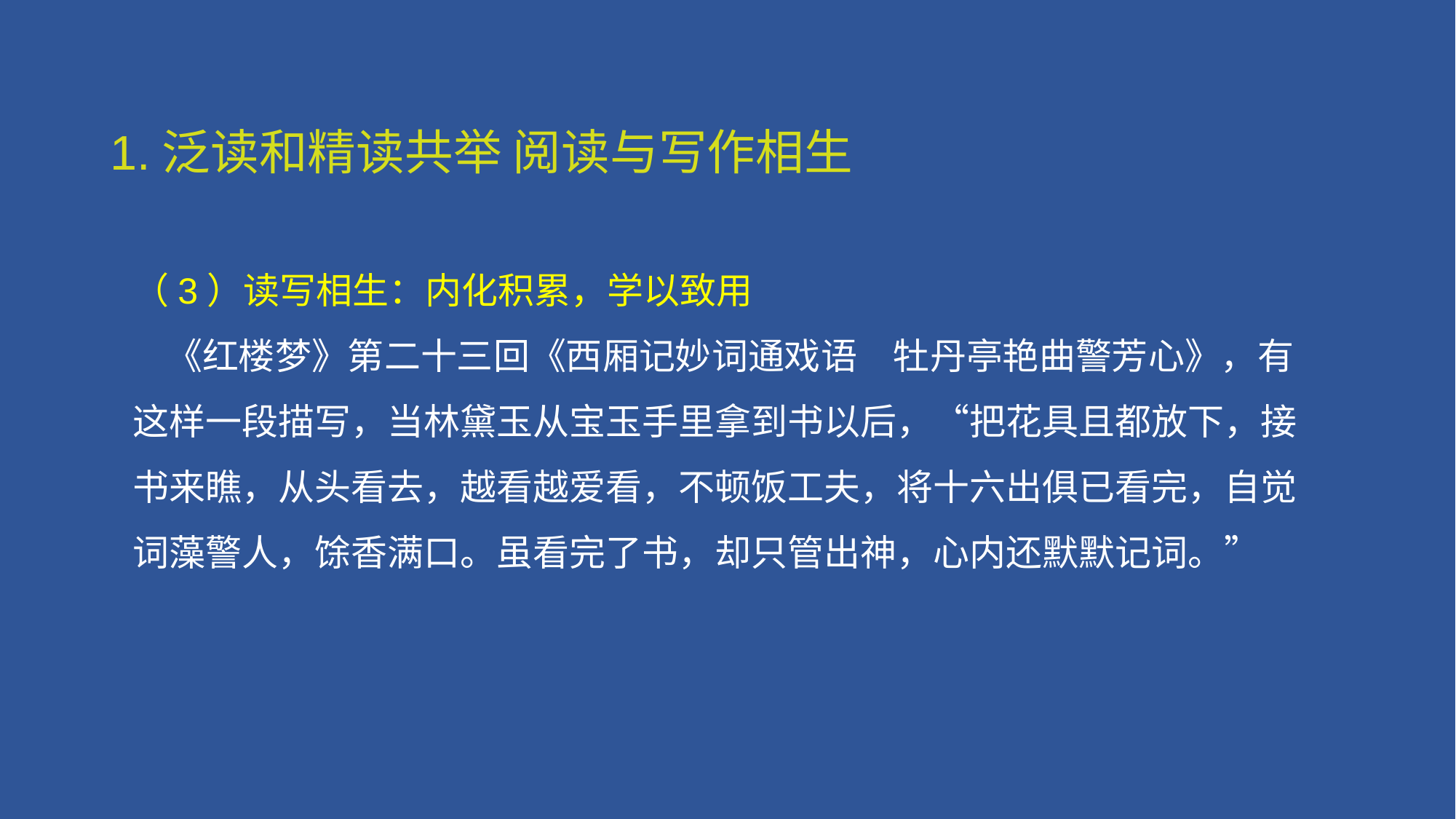

1.泛读和精读共举 阅读与写作相生
（3）读写相生：内化积累，学以致用
   《红楼梦》第二十三回《西厢记妙词通戏语　牡丹亭艳曲警芳心》，有这样一段描写，当林黛玉从宝玉手里拿到书以后，“把花具且都放下，接书来瞧，从头看去，越看越爱看，不顿饭工夫，将十六出俱已看完，自觉词藻警人，馀香满口。虽看完了书，却只管出神，心内还默默记词。”